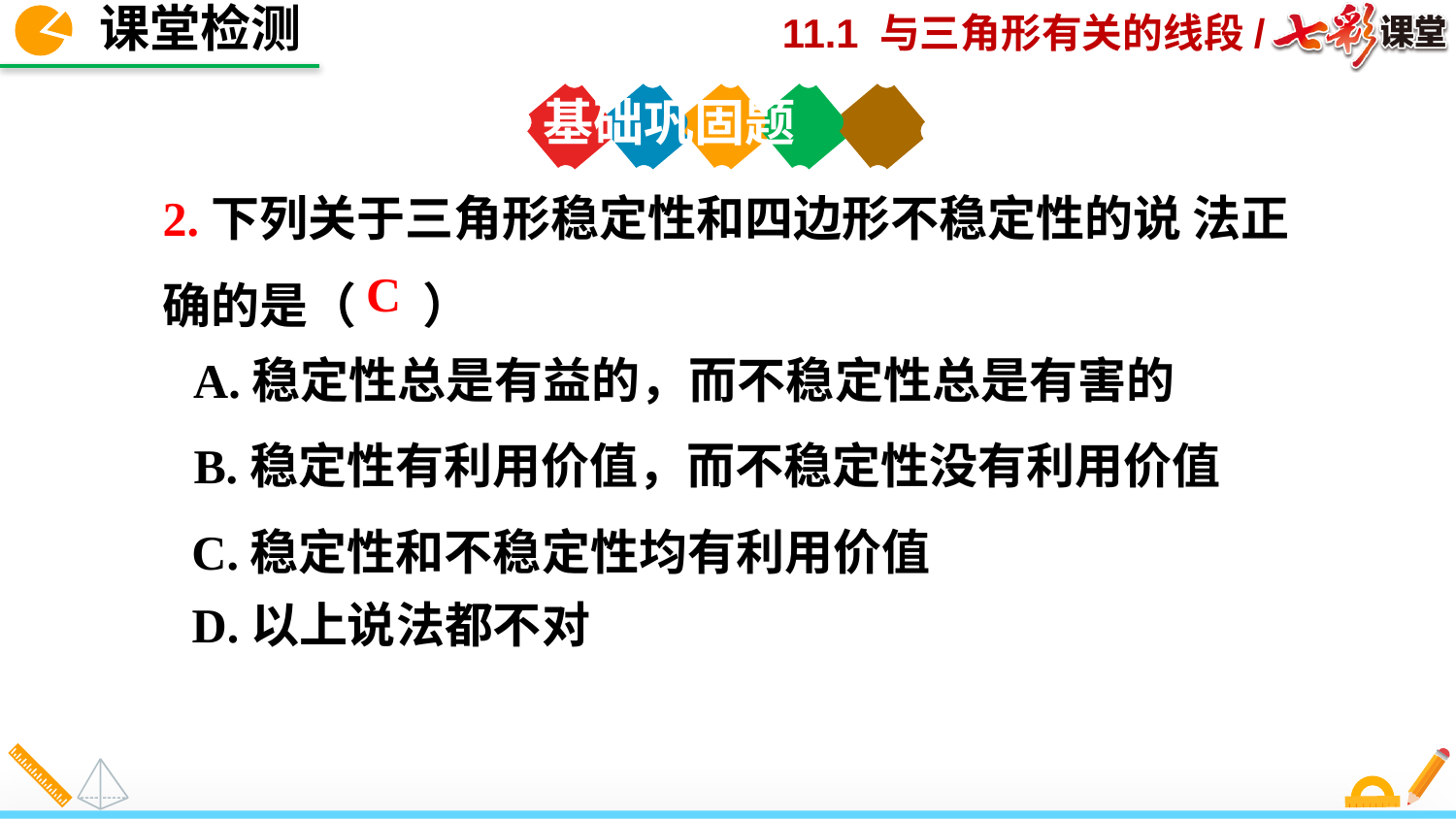

课堂检测

基础巩固题

2.下列关于三角形稳定性和四边形不稳定性的说 法正确的是（      ）
C
A.稳定性总是有益的，而不稳定性总是有害的
B.稳定性有利用价值，而不稳定性没有利用价值
C.稳定性和不稳定性均有利用价值
D.以上说法都不对